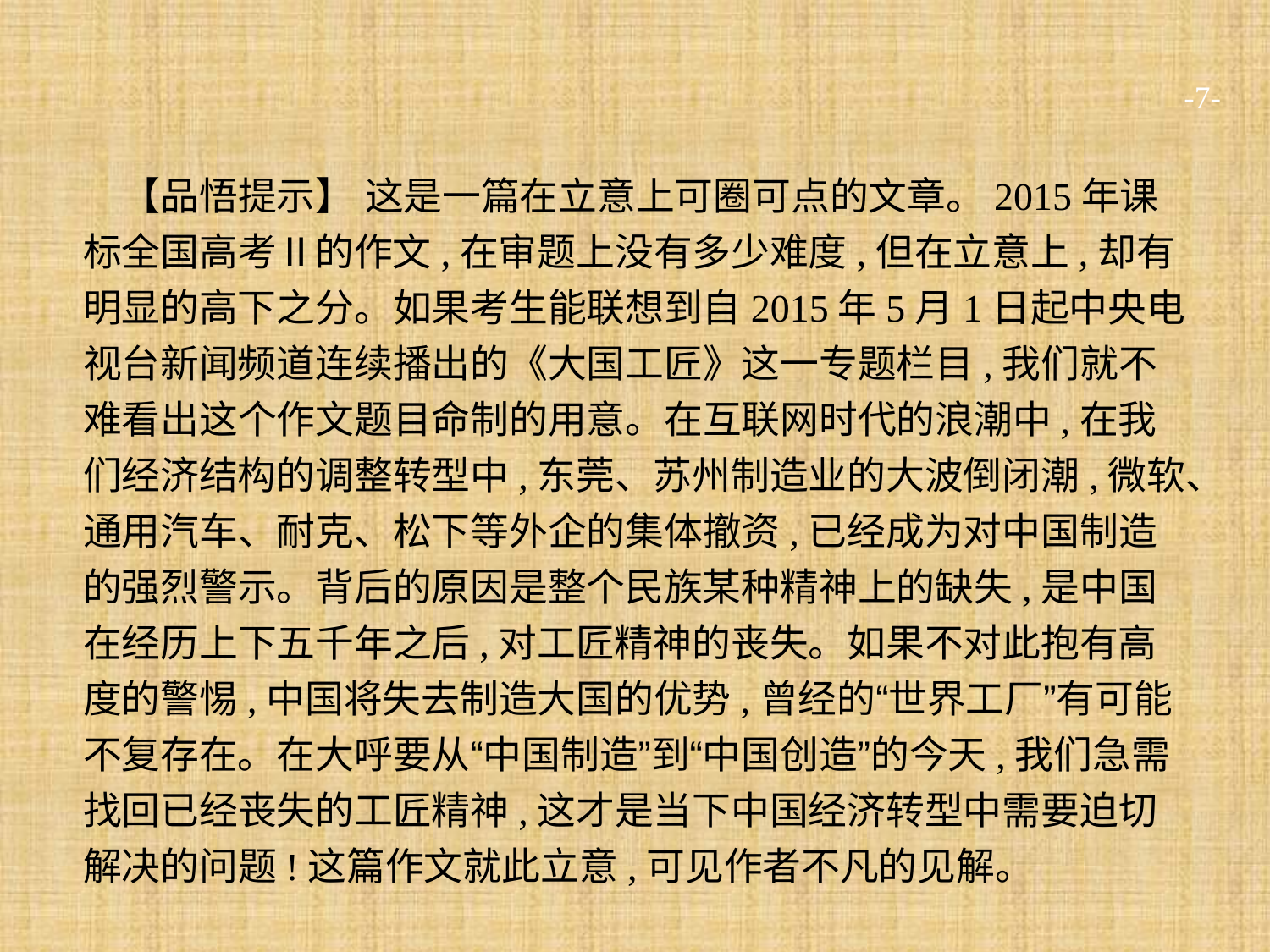

-7-
【品悟提示】 这是一篇在立意上可圈可点的文章。2015年课标全国高考Ⅱ的作文,在审题上没有多少难度,但在立意上,却有明显的高下之分。如果考生能联想到自2015年5月1日起中央电视台新闻频道连续播出的《大国工匠》这一专题栏目,我们就不难看出这个作文题目命制的用意。在互联网时代的浪潮中,在我们经济结构的调整转型中,东莞、苏州制造业的大波倒闭潮,微软、通用汽车、耐克、松下等外企的集体撤资,已经成为对中国制造的强烈警示。背后的原因是整个民族某种精神上的缺失,是中国在经历上下五千年之后,对工匠精神的丧失。如果不对此抱有高度的警惕,中国将失去制造大国的优势,曾经的“世界工厂”有可能不复存在。在大呼要从“中国制造”到“中国创造”的今天,我们急需找回已经丧失的工匠精神,这才是当下中国经济转型中需要迫切解决的问题!这篇作文就此立意,可见作者不凡的见解。